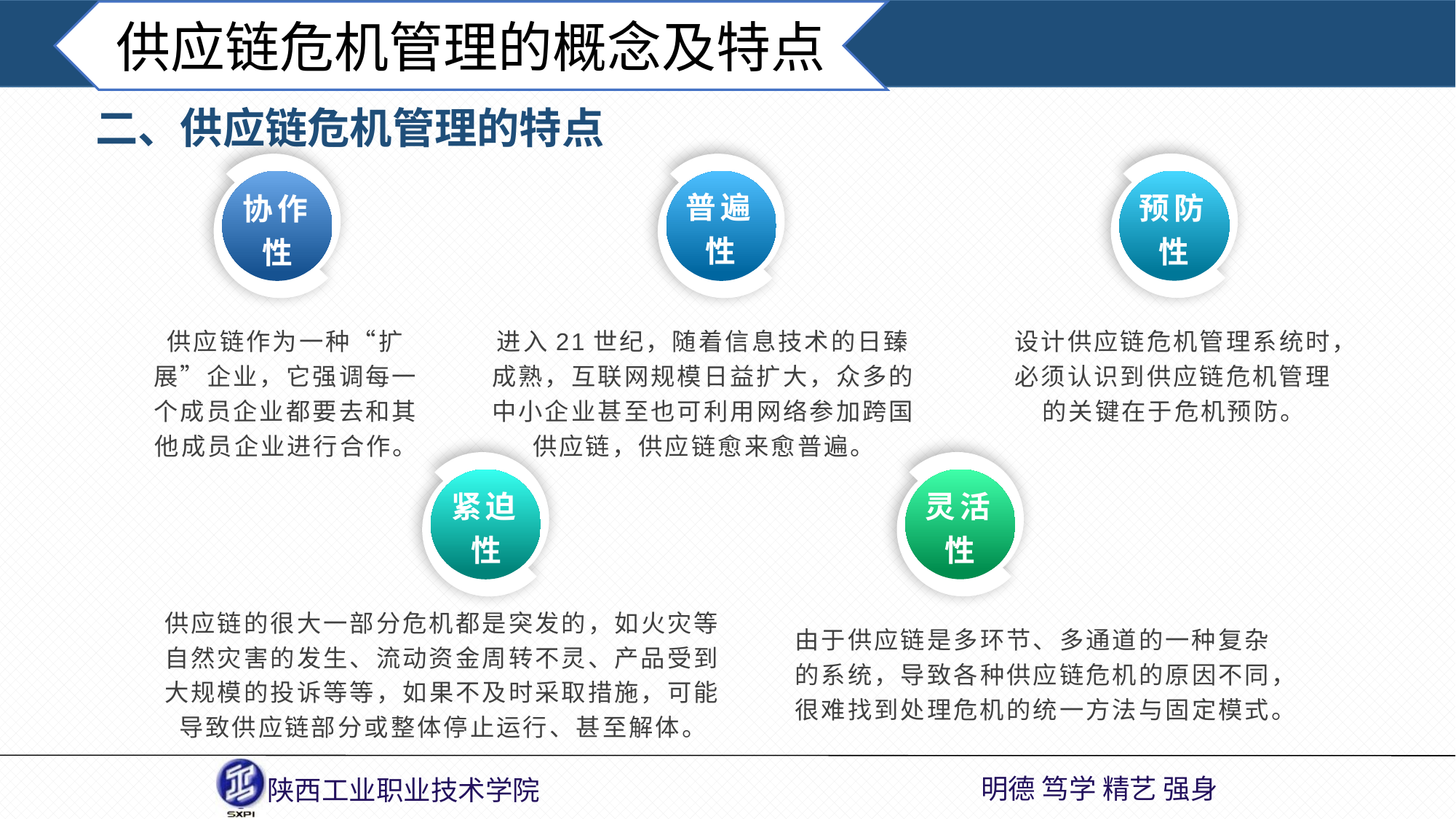

供应链危机管理的概念及特点

二、供应链危机管理的特点

普遍性
预防性
协作性

设计供应链危机管理系统时，必须认识到供应链危机管理的关键在于危机预防。
供应链作为一种“扩展”企业，它强调每一个成员企业都要去和其他成员企业进行合作。
进入21世纪，随着信息技术的日臻成熟，互联网规模日益扩大，众多的中小企业甚至也可利用网络参加跨国供应链，供应链愈来愈普遍。

灵活性
紧迫性

供应链的很大一部分危机都是突发的，如火灾等自然灾害的发生、流动资金周转不灵、产品受到大规模的投诉等等，如果不及时采取措施，可能导致供应链部分或整体停止运行、甚至解体。
由于供应链是多环节、多通道的一种复杂的系统，导致各种供应链危机的原因不同，很难找到处理危机的统一方法与固定模式。